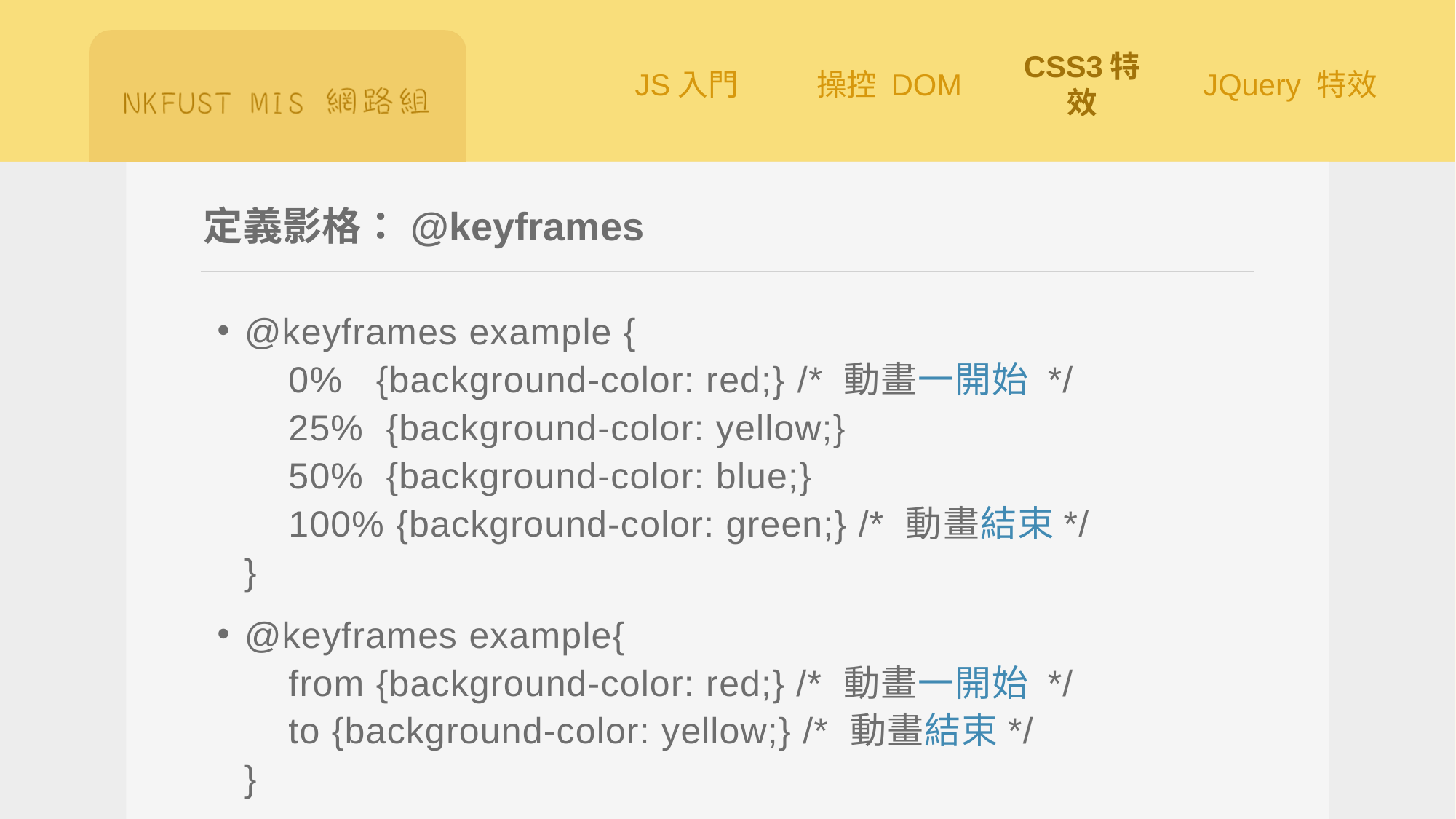

# 定義影格：@keyframes
@keyframes example {
    0%   {background-color: red;} /* 動畫一開始 */
    25%  {background-color: yellow;}
    50%  {background-color: blue;}
    100% {background-color: green;} /* 動畫結束*/
}
@keyframes example{
    from {background-color: red;} /* 動畫一開始 */
    to {background-color: yellow;} /* 動畫結束*/
}